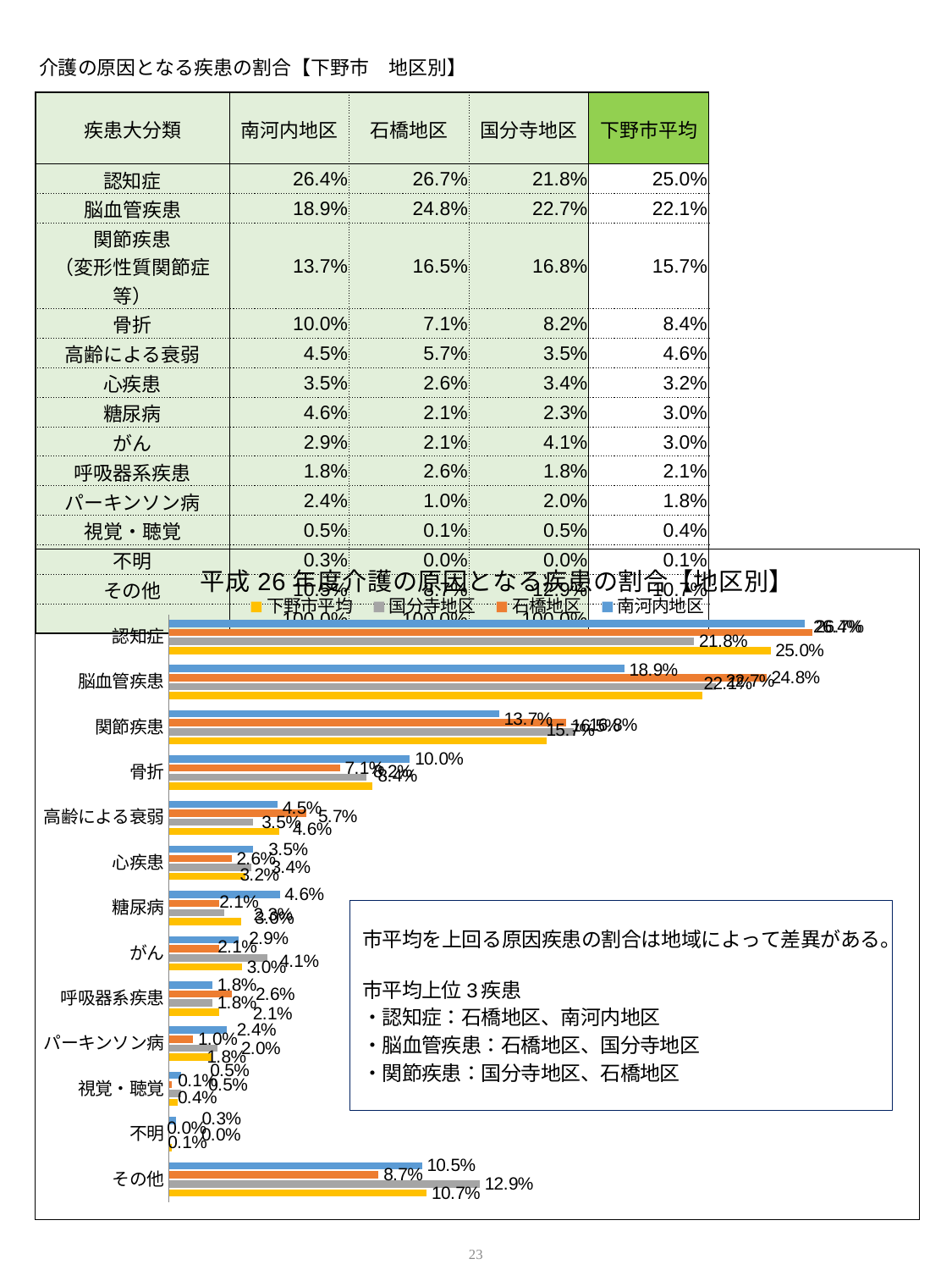

# 介護の原因となる疾患の割合【下野市　地区別】
| 疾患大分類 | 南河内地区 | 石橋地区 | 国分寺地区 | 下野市平均 |
| --- | --- | --- | --- | --- |
| 認知症 | 26.4% | 26.7% | 21.8% | 25.0% |
| 脳血管疾患 | 18.9% | 24.8% | 22.7% | 22.1% |
| 関節疾患 （変形性質関節症等） | 13.7% | 16.5% | 16.8% | 15.7% |
| 骨折 | 10.0% | 7.1% | 8.2% | 8.4% |
| 高齢による衰弱 | 4.5% | 5.7% | 3.5% | 4.6% |
| 心疾患 | 3.5% | 2.6% | 3.4% | 3.2% |
| 糖尿病 | 4.6% | 2.1% | 2.3% | 3.0% |
| がん | 2.9% | 2.1% | 4.1% | 3.0% |
| 呼吸器系疾患 | 1.8% | 2.6% | 1.8% | 2.1% |
| パーキンソン病 | 2.4% | 1.0% | 2.0% | 1.8% |
| 視覚・聴覚 | 0.5% | 0.1% | 0.5% | 0.4% |
| 不明 | 0.3% | 0.0% | 0.0% | 0.1% |
| その他 | 10.5% | 8.7% | 12.9% | 10.7% |
|  | 100.0% | 100.0% | 100.0% |  |

### Chart: 平成26年度介護の原因となる疾患の割合【地区別】

| Category | 南河内地区 | 石橋地区 | 国分寺地区 | 下野市平均 |
|---|---|---|---|---|
| 認知症 | 0.264 | 0.267 | 0.218 | 0.24966666666666668 |
| 脳血管疾患 | 0.18899999999999997 | 0.248 | 0.227 | 0.2213333333333333 |
| 関節疾患 | 0.137 | 0.165 | 0.168 | 0.1566666666666667 |
| 骨折 | 0.1 | 0.071 | 0.082 | 0.08433333333333333 |
| 高齢による衰弱 | 0.045 | 0.057 | 0.035 | 0.04566666666666667 |
| 心疾患 | 0.035 | 0.026 | 0.034 | 0.03166666666666667 |
| 糖尿病 | 0.046 | 0.021 | 0.023 | 0.03 |
| がん | 0.028999999999999998 | 0.021 | 0.041 | 0.030333333333333334 |
| 呼吸器系疾患 | 0.018000000000000002 | 0.026 | 0.018 | 0.020666666666666667 |
| パーキンソン病 | 0.024 | 0.01 | 0.02 | 0.018000000000000002 |
| 視覚・聴覚 | 0.005 | 0.001 | 0.005 | 0.0036666666666666666 |
| 不明 | 0.003 | 0.0 | 0.0 | 0.001 |
| その他 | 0.105 | 0.087 | 0.129 | 0.107 |
23